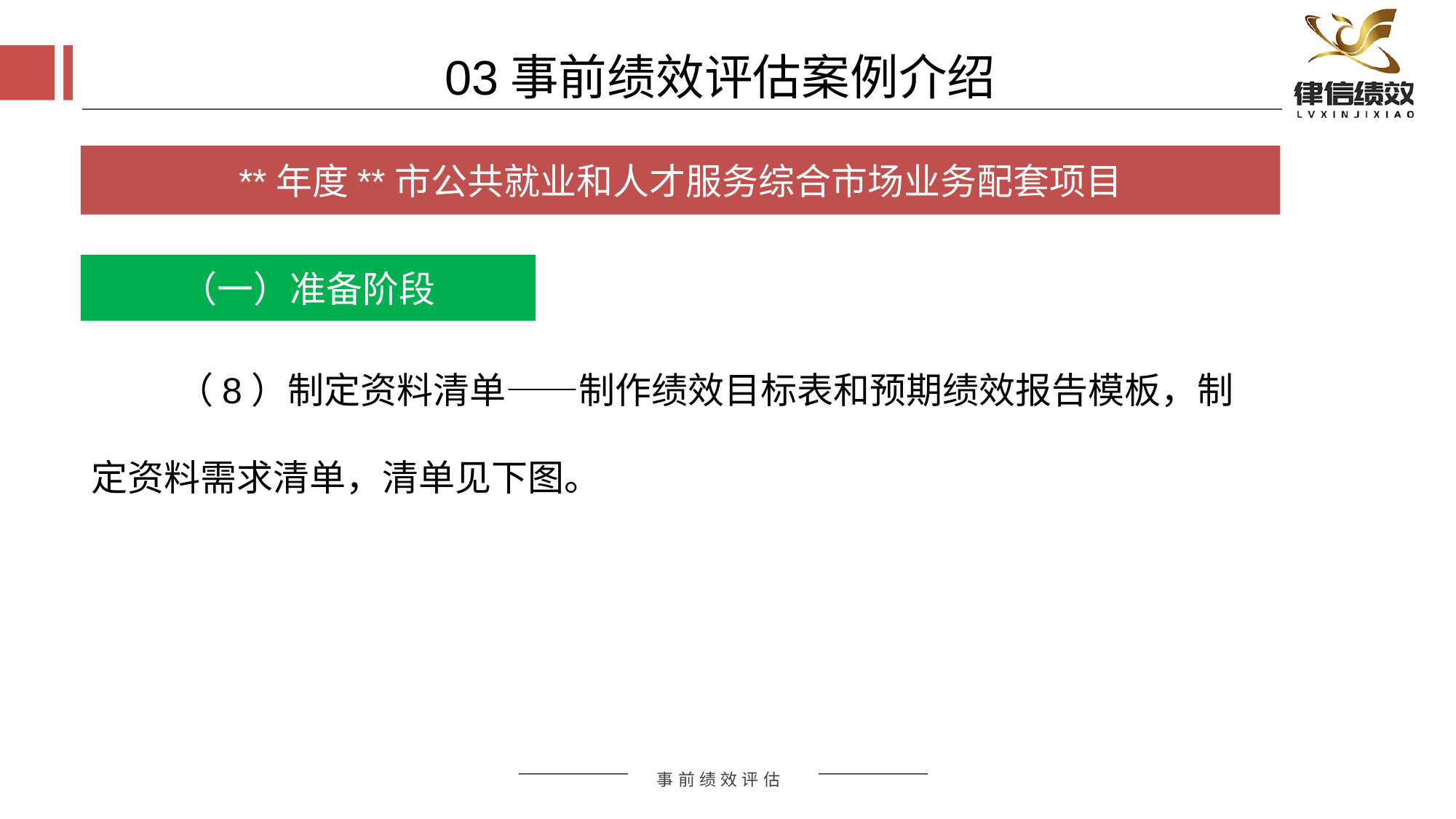

03事前绩效评估案例介绍
**年度**市公共就业和人才服务综合市场业务配套项目
（一）准备阶段
（8）制定资料清单——制作绩效目标表和预期绩效报告模板，制定资料需求清单，清单见下图。
评估方式
评估方式